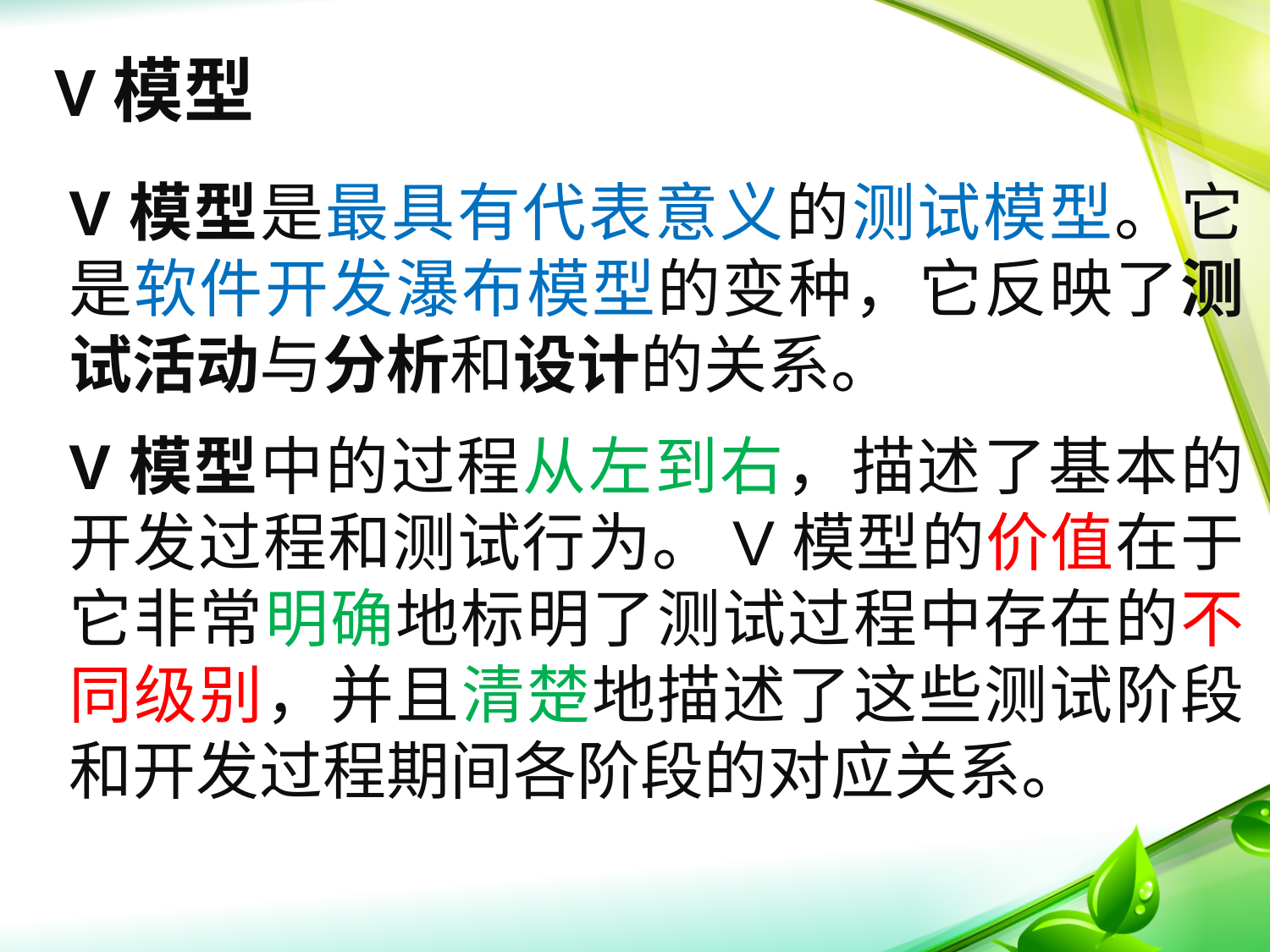

V模型
	V模型是最具有代表意义的测试模型。它是软件开发瀑布模型的变种，它反映了测试活动与分析和设计的关系。
	V模型中的过程从左到右，描述了基本的开发过程和测试行为。V模型的价值在于它非常明确地标明了测试过程中存在的不同级别，并且清楚地描述了这些测试阶段和开发过程期间各阶段的对应关系。